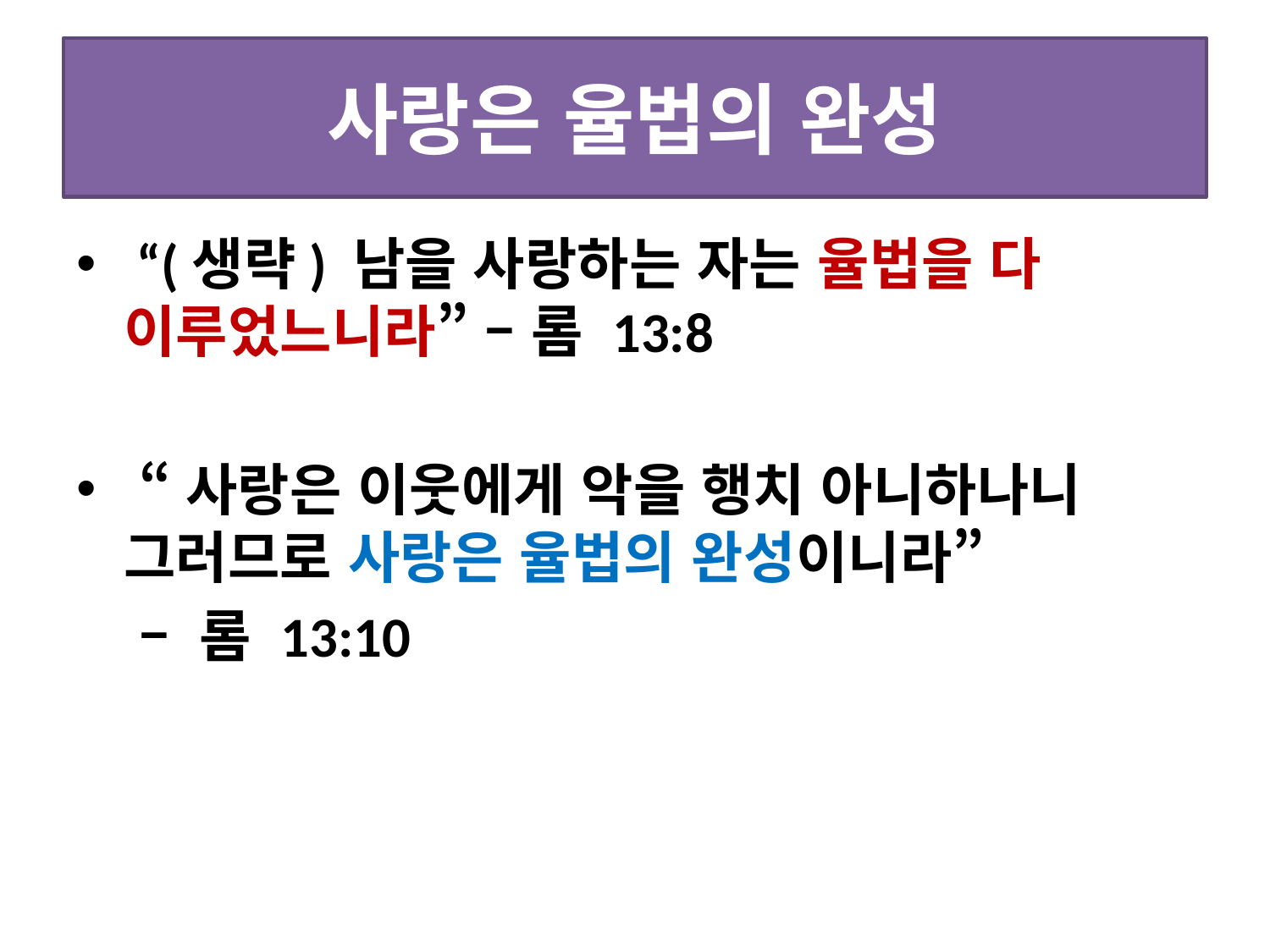

# 사랑은 율법의 완성
 “(생략) 남을 사랑하는 자는 율법을 다 이루었느니라” – 롬 13:8

 “사랑은 이웃에게 악을 행치 아니하나니 그러므로 사랑은 율법의 완성이니라”
    – 롬 13:10